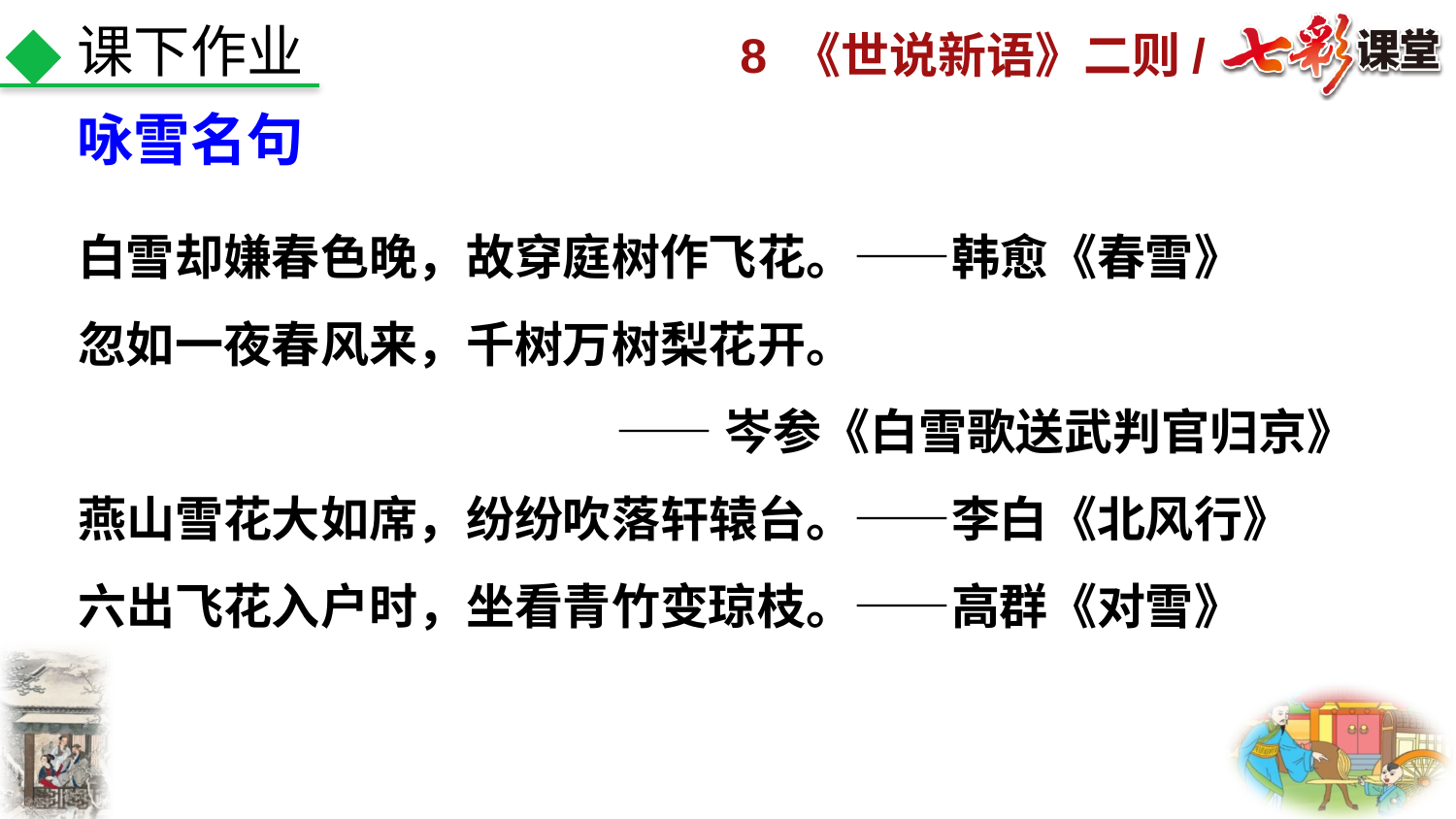

课下作业

咏雪名句
白雪却嫌春色晚，故穿庭树作飞花。——韩愈《春雪》
忽如一夜春风来，千树万树梨花开。
——岑参《白雪歌送武判官归京》
燕山雪花大如席，纷纷吹落轩辕台。——李白《北风行》
六出飞花入户时，坐看青竹变琼枝。——高群《对雪》